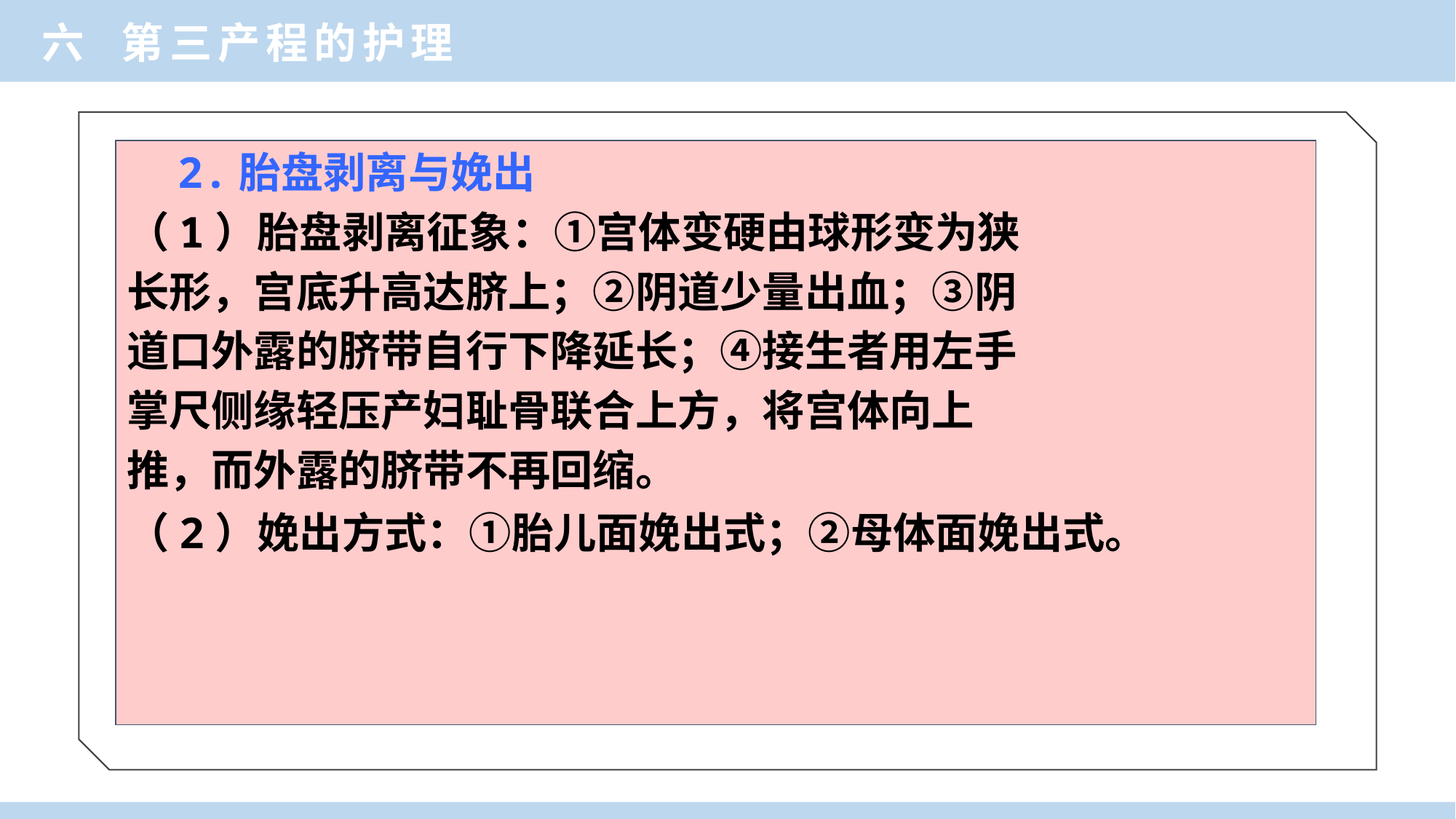

六  第三产程的护理

  2.胎盘剥离与娩出
（1）胎盘剥离征象：①宫体变硬由球形变为狭
长形，宫底升高达脐上；②阴道少量出血；③阴
道口外露的脐带自行下降延长；④接生者用左手
掌尺侧缘轻压产妇耻骨联合上方，将宫体向上
推，而外露的脐带不再回缩。
（2）娩出方式：①胎儿面娩出式；②母体面娩出式。